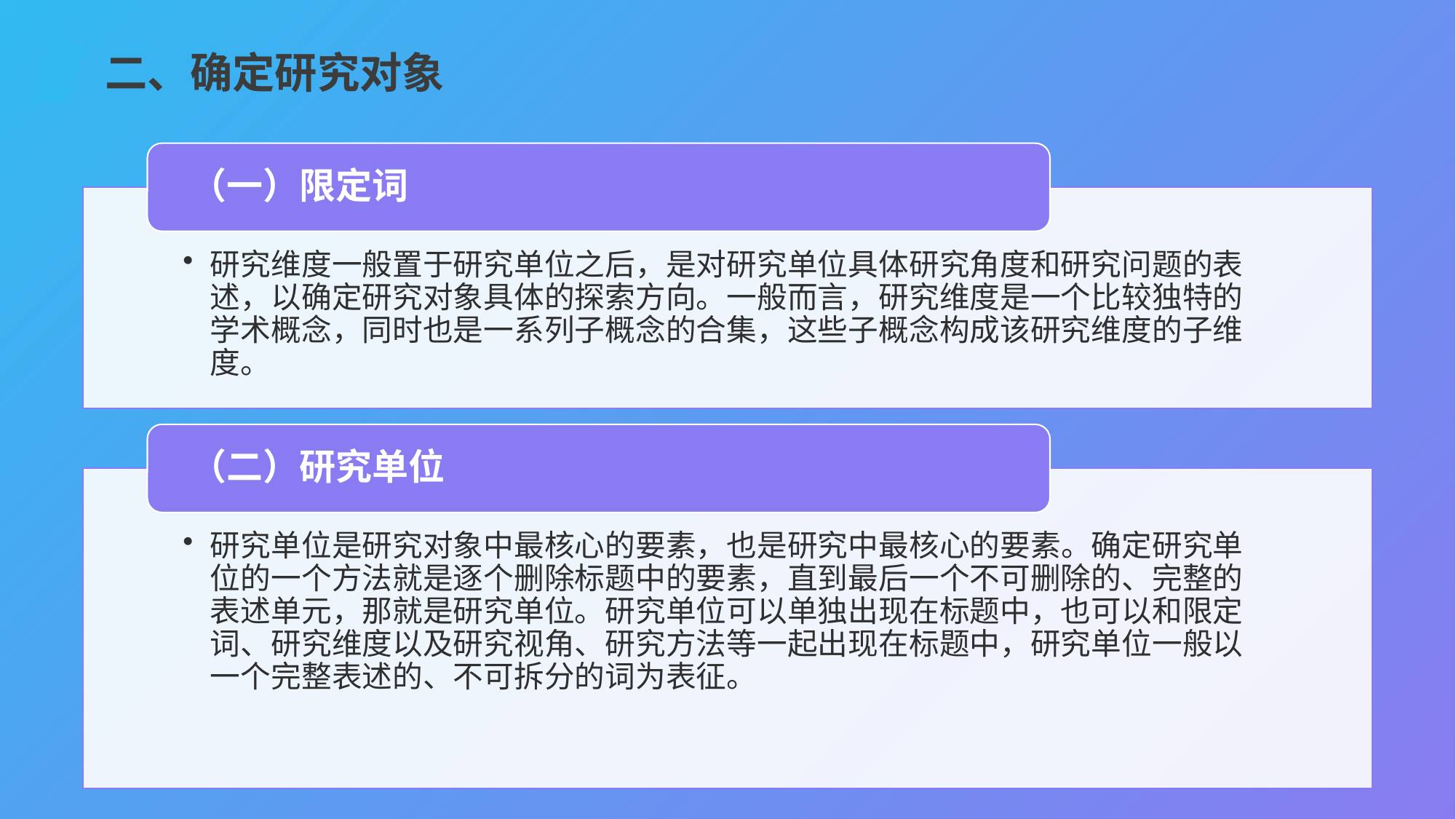

二、确定研究对象
研究维度一般置于研究单位之后，是对研究单位具体研究角度和研究问题的表述，以确定研究对象具体的探索方向。一般而言，研究维度是一个比较独特的学术概念，同时也是一系列子概念的合集，这些子概念构成该研究维度的子维度。
（一）限定词
研究单位是研究对象中最核心的要素，也是研究中最核心的要素。确定研究单位的一个方法就是逐个删除标题中的要素，直到最后一个不可删除的、完整的表述单元，那就是研究单位。研究单位可以单独出现在标题中，也可以和限定词、研究维度以及研究视角、研究方法等一起出现在标题中，研究单位一般以一个完整表述的、不可拆分的词为表征。
（二）研究单位